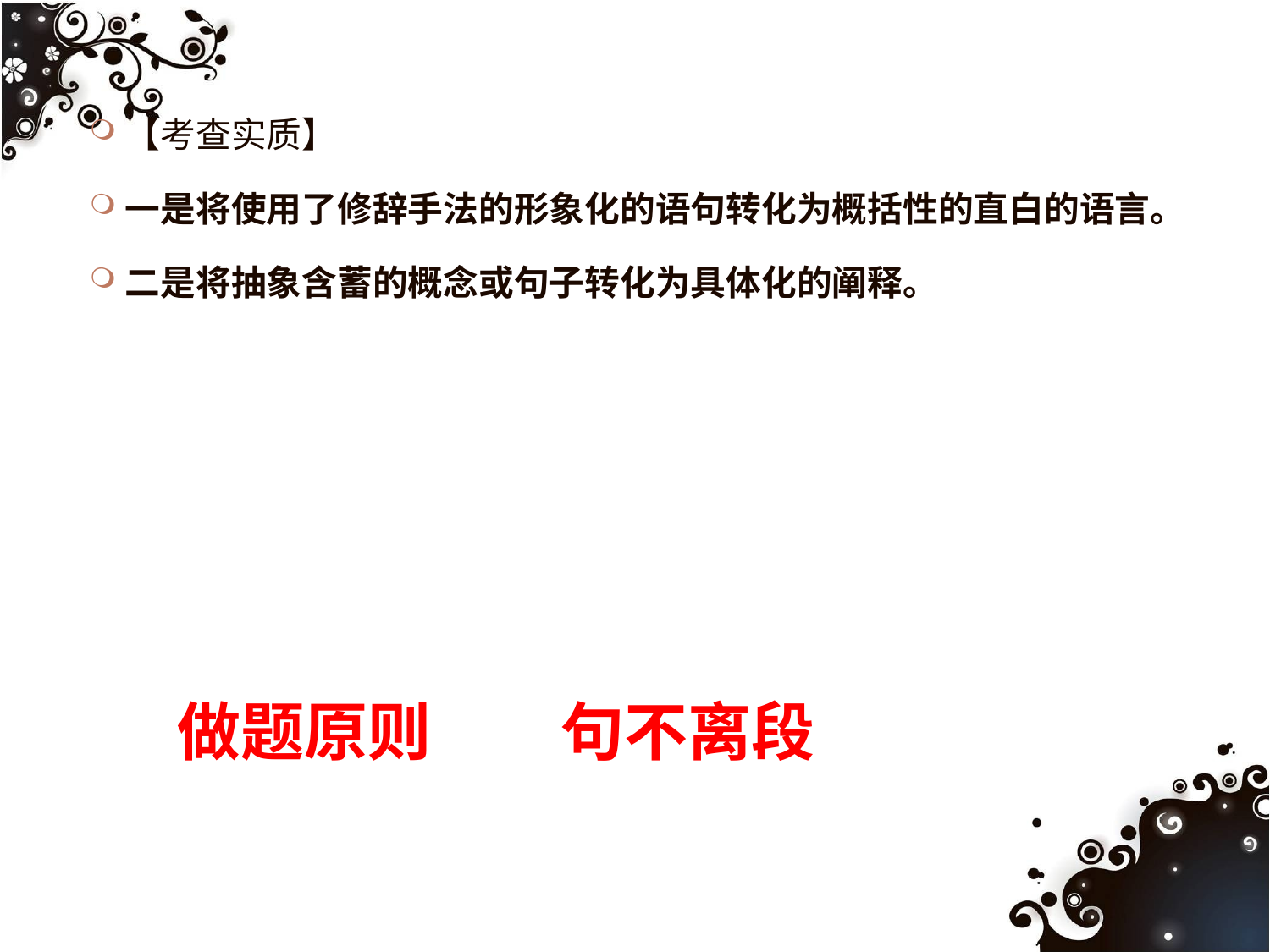

【考查实质】
一是将使用了修辞手法的形象化的语句转化为概括性的直白的语言。
二是将抽象含蓄的概念或句子转化为具体化的阐释。
做题原则         句不离段